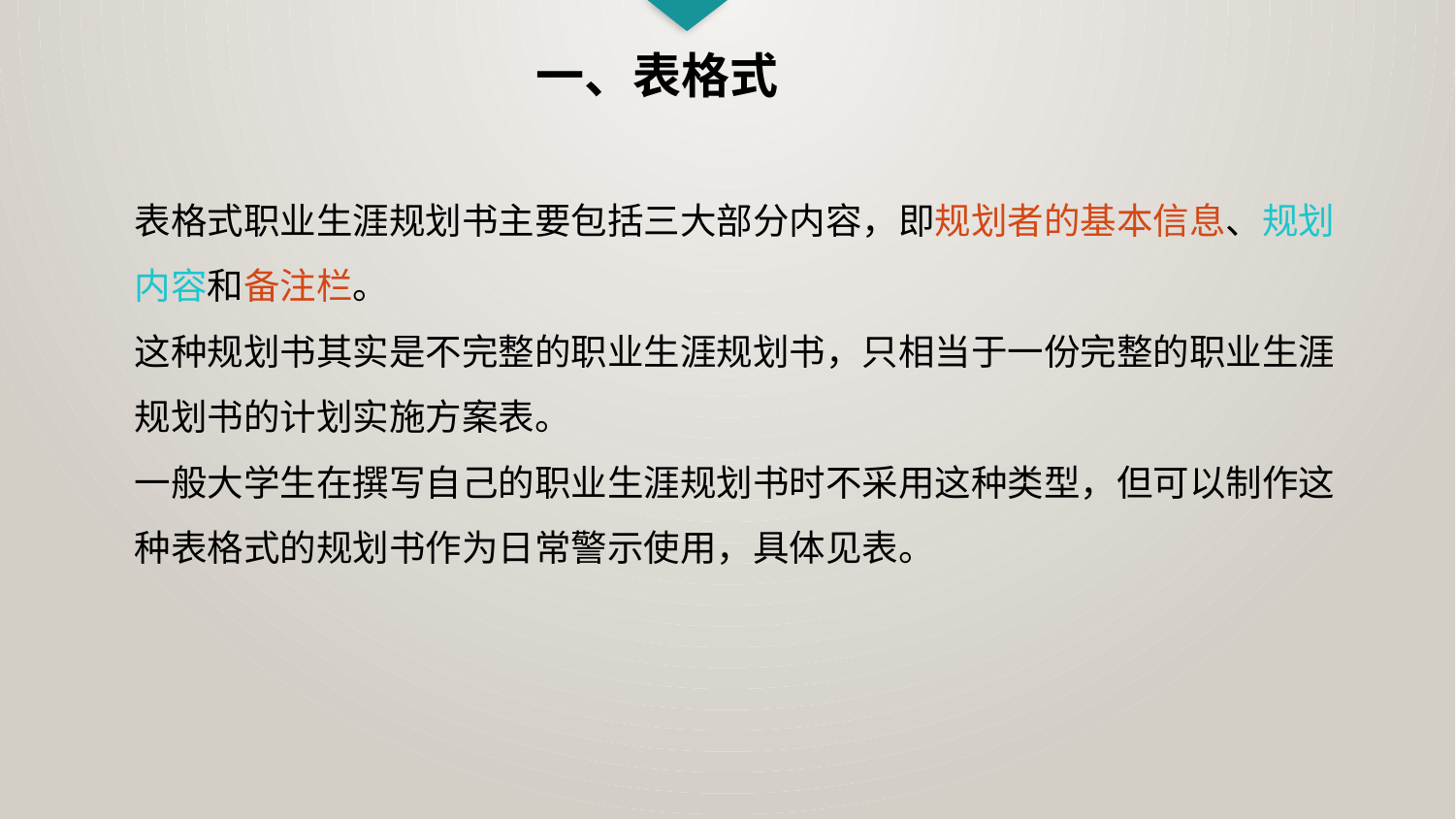

一、表格式
表格式职业生涯规划书主要包括三大部分内容，即规划者的基本信息、规划内容和备注栏。
这种规划书其实是不完整的职业生涯规划书，只相当于一份完整的职业生涯规划书的计划实施方案表。
一般大学生在撰写自己的职业生涯规划书时不采用这种类型，但可以制作这种表格式的规划书作为日常警示使用，具体见表。
63